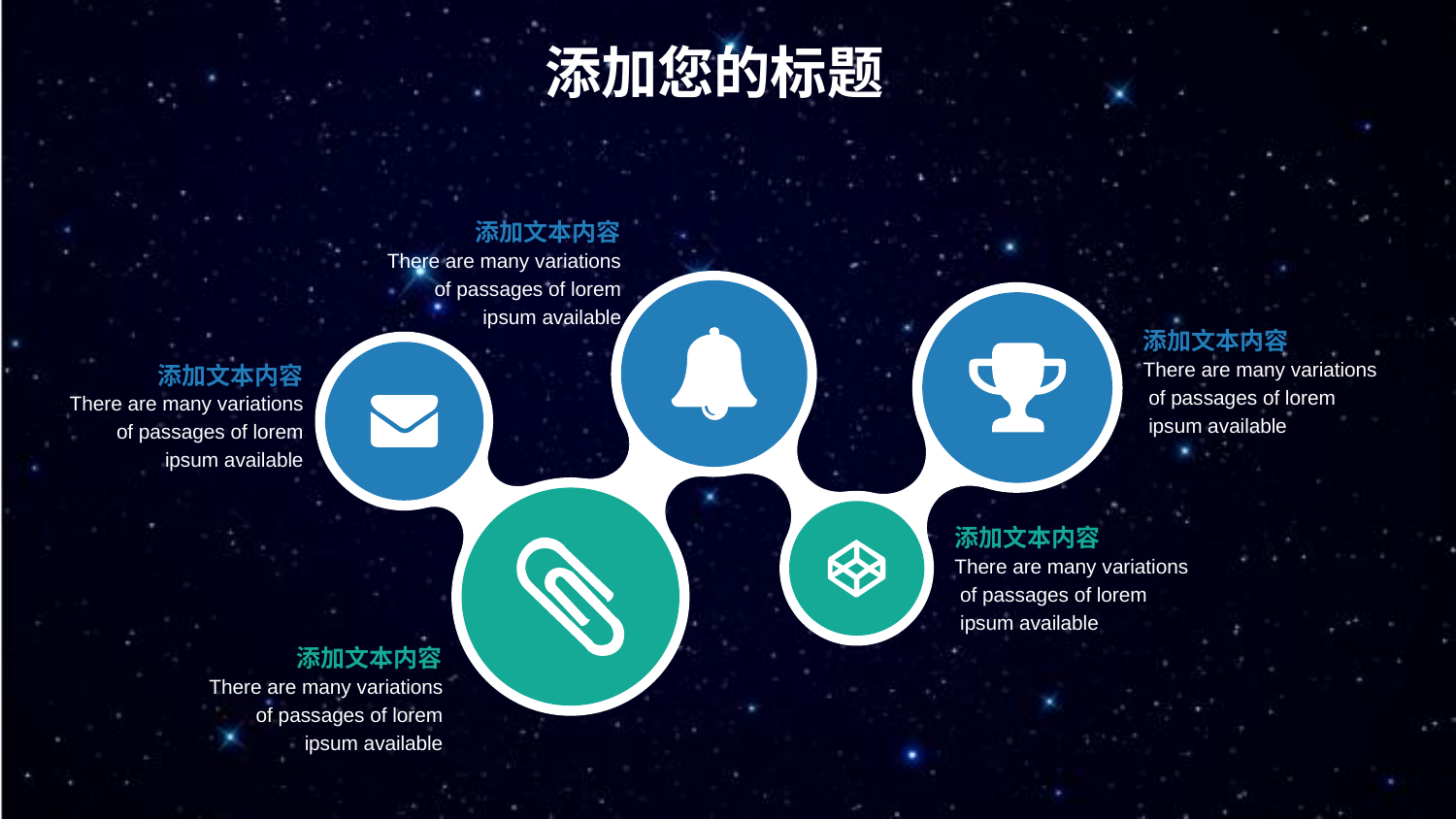

添加您的标题
添加文本内容
There are many variations
 of passages of lorem
 ipsum available

添加文本内容
There are many variations
 of passages of lorem
 ipsum available

添加文本内容
There are many variations
 of passages of lorem
 ipsum available

添加文本内容
There are many variations
 of passages of lorem
 ipsum available
添加文本内容
There are many variations
 of passages of lorem
 ipsum available